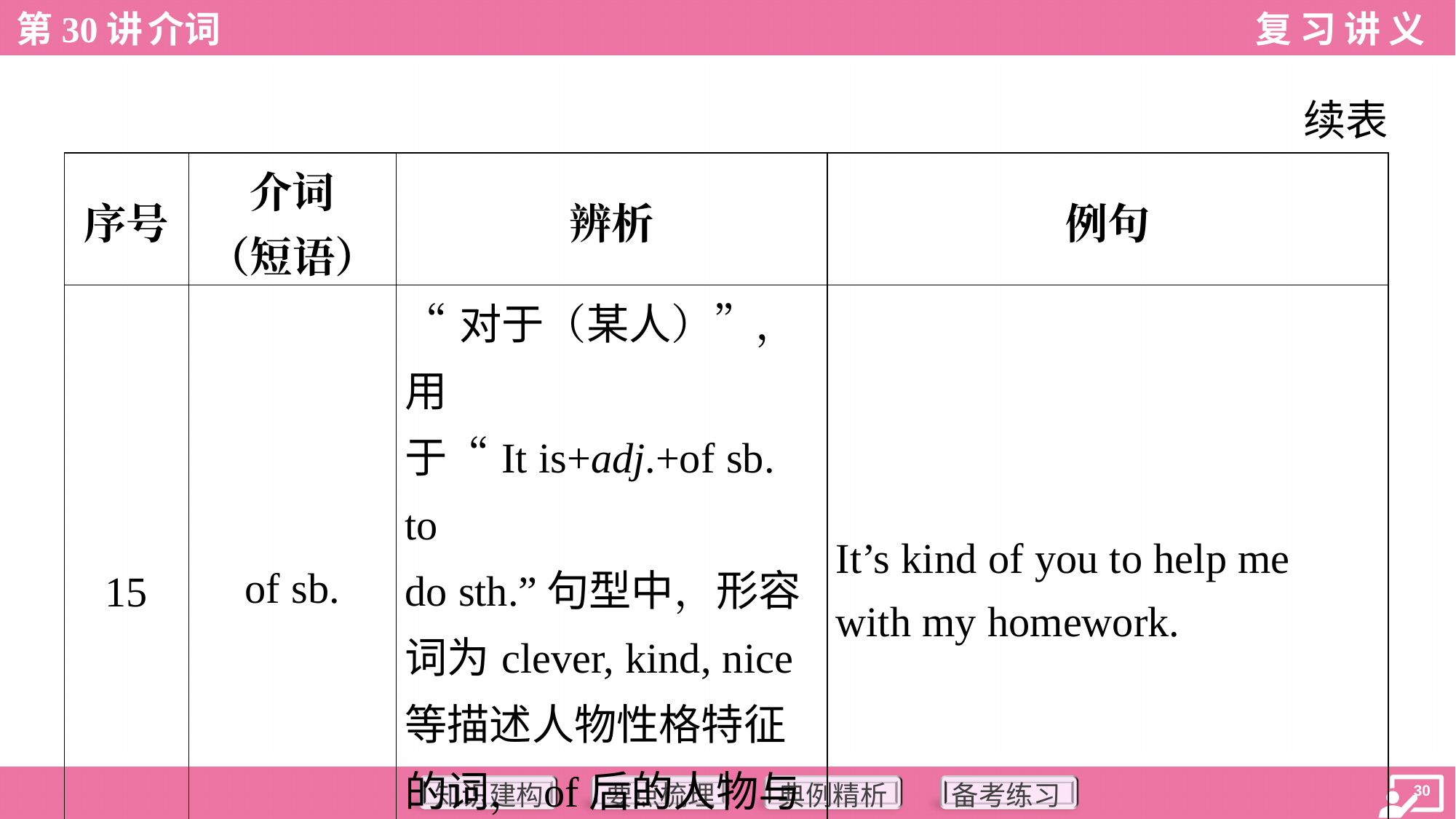

续表
| 序号 | 介词 （短语） | 辨析 | 例句 |
| --- | --- | --- | --- |
| 15 | of sb. | “对于（某人）”，用 于“It is+adj.+of sb. to do sth.”句型中，形容 词为clever, kind, nice 等描述人物性格特征 的词，of后的人物与 形容词有主表关系 | It’s kind of you to help me with my homework. |